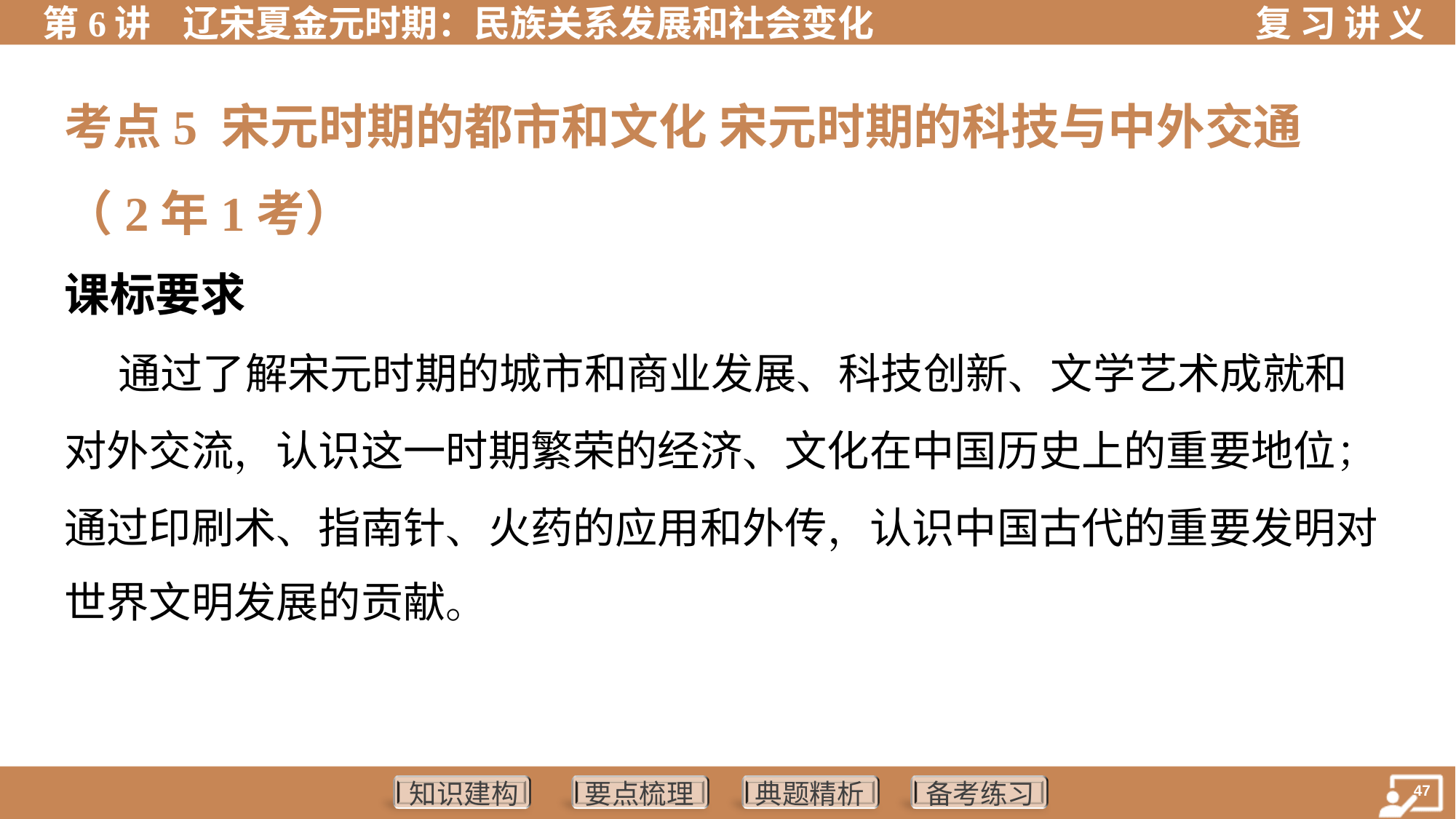

考点5 宋元时期的都市和文化 宋元时期的科技与中外交通
（2年1考）
课标要求
    通过了解宋元时期的城市和商业发展、科技创新、文学艺术成就和
对外交流，认识这一时期繁荣的经济、文化在中国历史上的重要地位；
通过印刷术、指南针、火药的应用和外传，认识中国古代的重要发明对
世界文明发展的贡献。